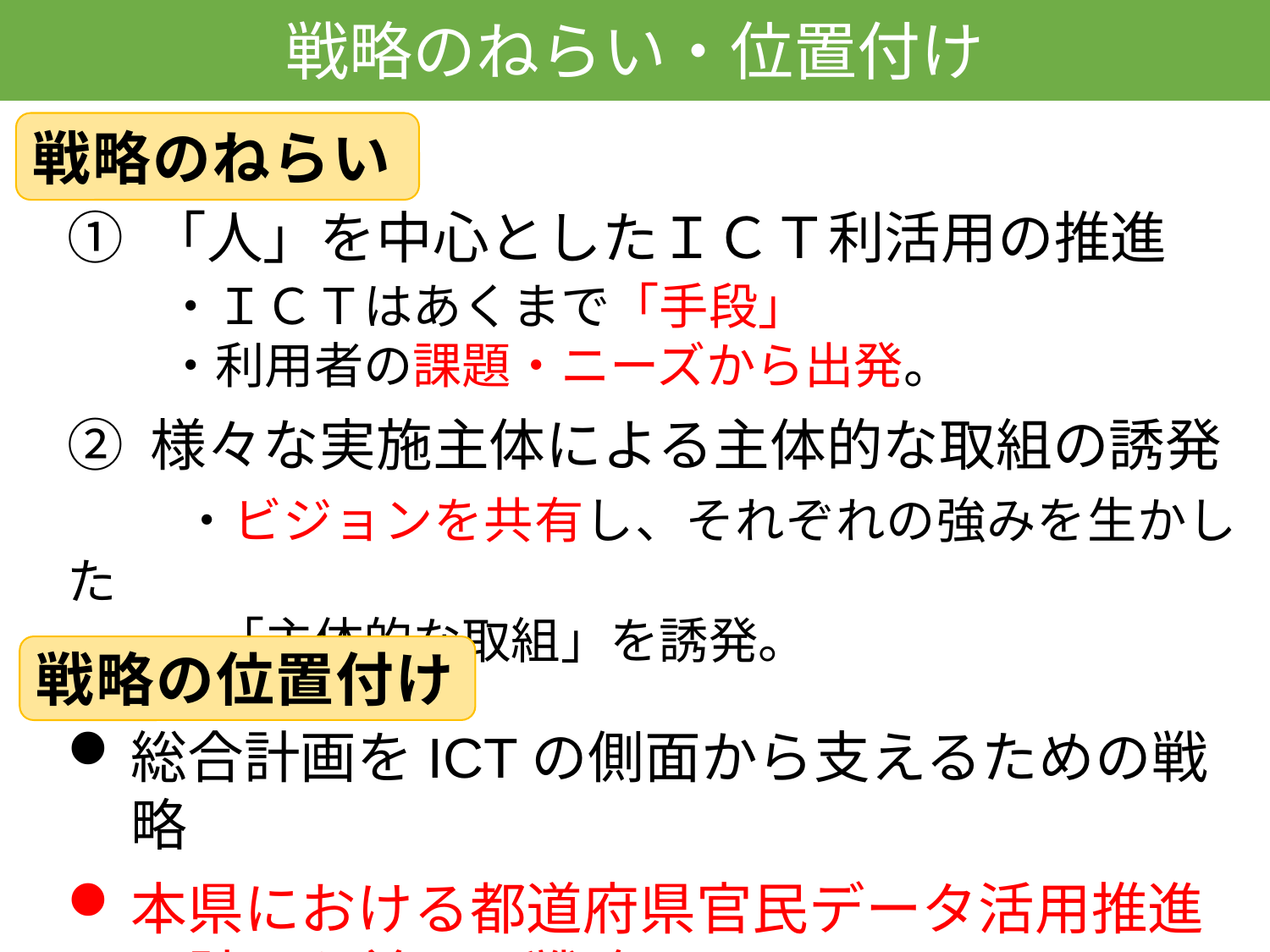

戦略のねらい・位置付け
戦略のねらい
① 「人」を中心としたＩＣＴ利活用の推進
　　・ＩＣＴはあくまで「手段」
　　・利用者の課題・ニーズから出発。
② 様々な実施主体による主体的な取組の誘発
　　・ビジョンを共有し、それぞれの強みを生かした
　　　「主体的な取組」を誘発。
戦略の位置付け
総合計画をICTの側面から支えるための戦略
本県における都道府県官民データ活用推進　計画を兼ねた戦略